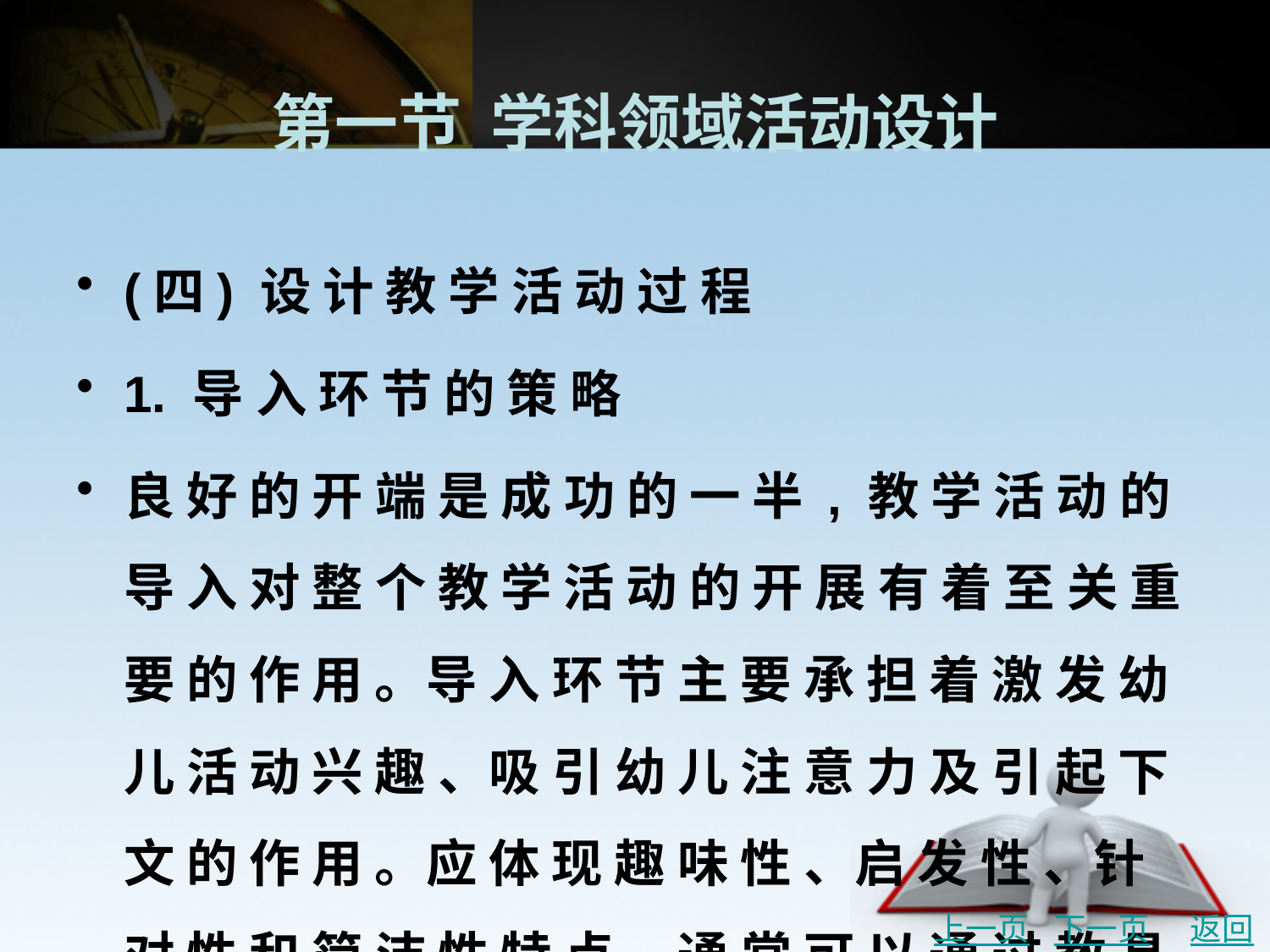

# 第一节  学科领域活动设计
(四) 设 计 教 学 活 动 过 程
1. 导 入 环 节 的 策 略
良 好 的 开 端 是 成 功 的 一 半 , 教 学 活 动 的 导 入 对 整 个 教 学 活 动 的 开 展 有 着 至 关 重 要 的 作 用 。导 入 环 节 主 要 承 担 着 激 发 幼 儿 活 动 兴 趣 、吸 引 幼 儿 注 意 力 及 引 起 下 文 的 作 用 。应 体 现 趣 味 性 、启 发 性 、针 对 性 和 简 洁 性 特 点 。通 常 可 以 通 过 教 具 导 入 法 、文 学 作 品 导 入 法 、音 乐 导入 法 、游 戏 导 入 法 、悬 念 导 入 法 、 情 境 导 入 法 、 谈 话 导 入 法 、 操 作 演 示 导 入 法 等 多 种 方 法进 行 。

上一页
下一页
返回